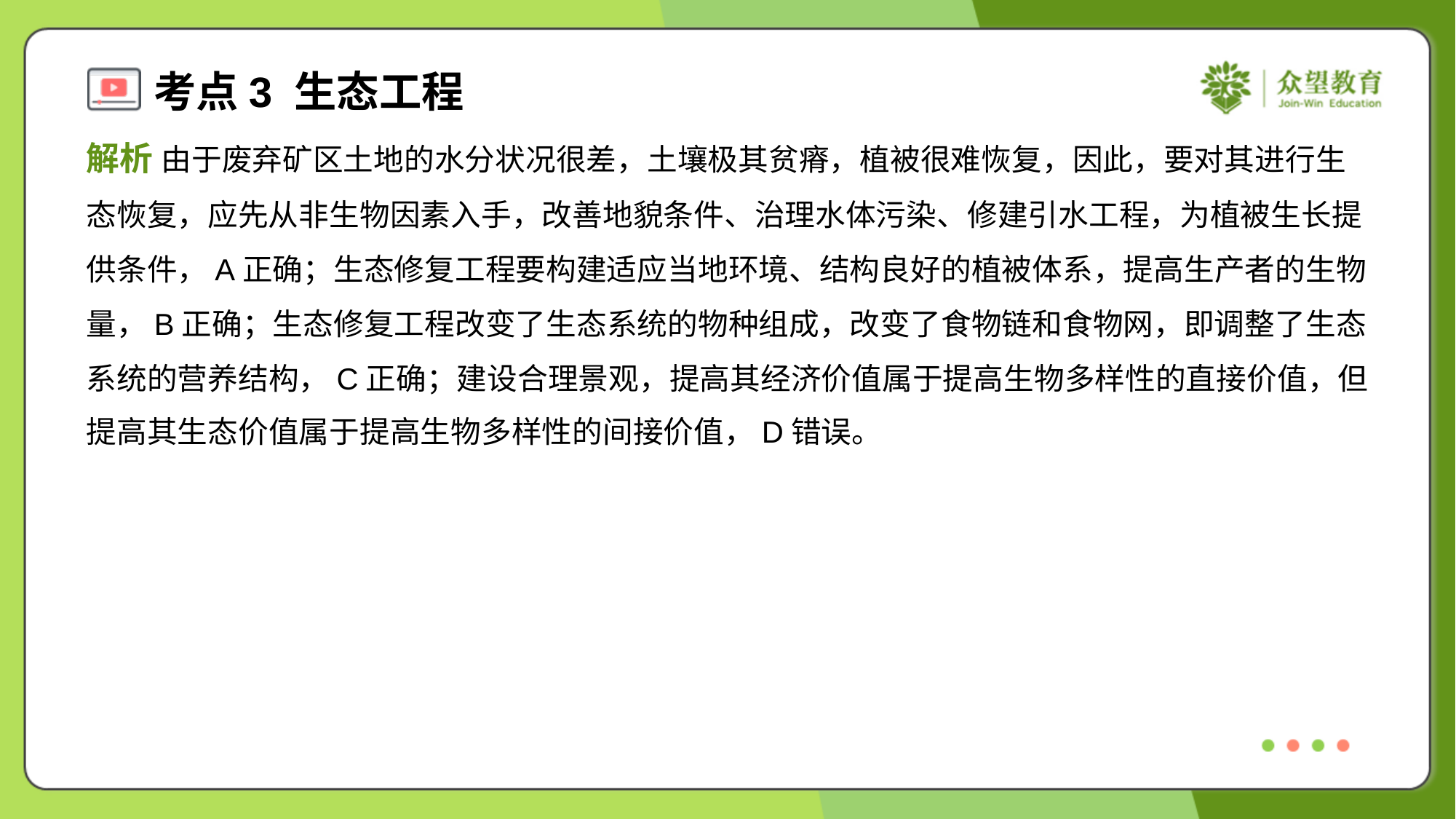

解析 由于废弃矿区土地的水分状况很差，土壤极其贫瘠，植被很难恢复，因此，要对其进行生
态恢复，应先从非生物因素入手，改善地貌条件、治理水体污染、修建引水工程，为植被生长提
供条件，A正确；生态修复工程要构建适应当地环境、结构良好的植被体系，提高生产者的生物
量，B正确；生态修复工程改变了生态系统的物种组成，改变了食物链和食物网，即调整了生态
系统的营养结构，C正确；建设合理景观，提高其经济价值属于提高生物多样性的直接价值，但
提高其生态价值属于提高生物多样性的间接价值，D错误。